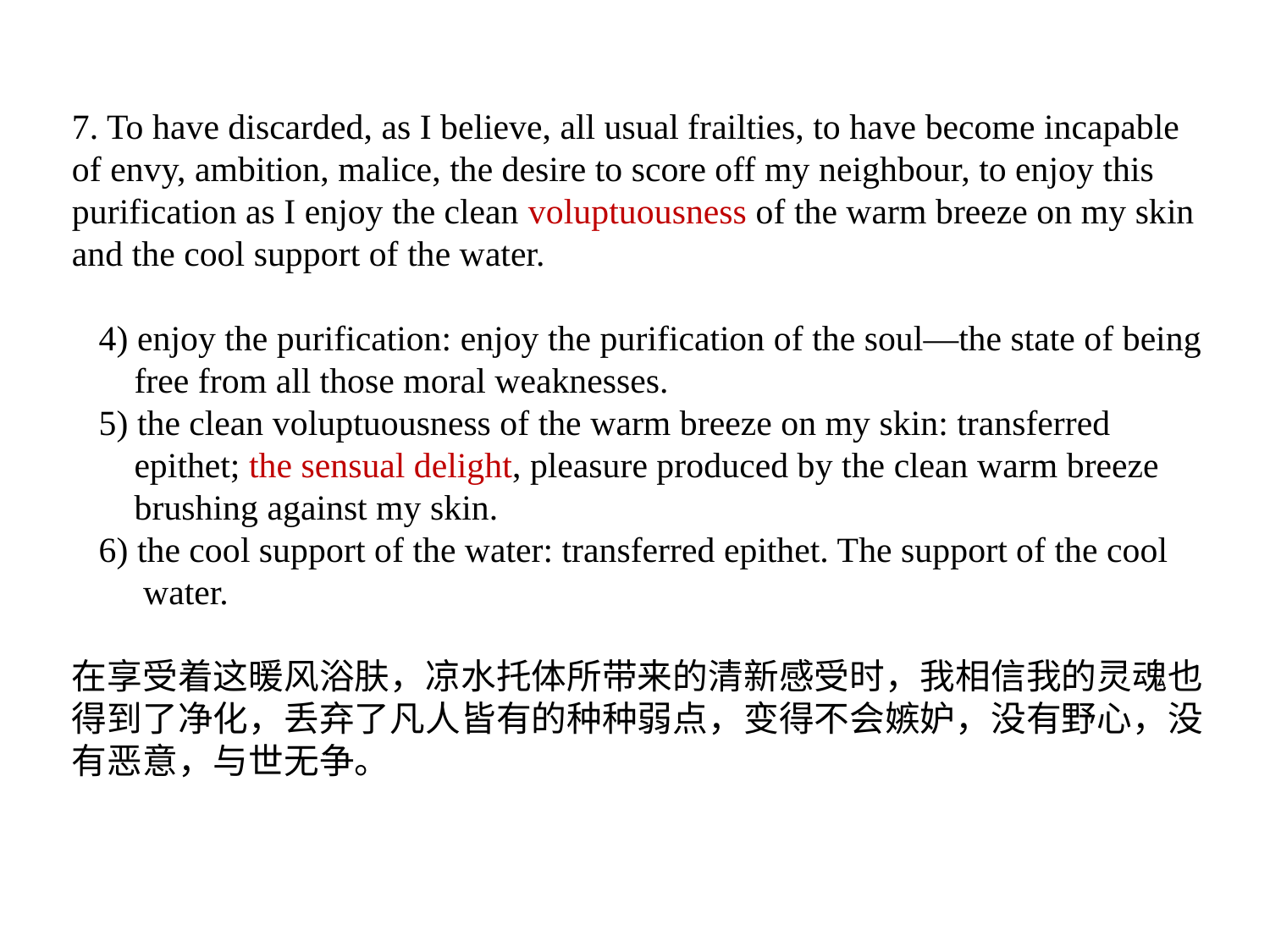

7. To have discarded, as I believe, all usual frailties, to have become incapable of envy, ambition, malice, the desire to score off my neighbour, to enjoy this purification as I enjoy the clean voluptuousness of the warm breeze on my skin and the cool support of the water.

   4) enjoy the purification: enjoy the purification of the soul—the state of being
       free from all those moral weaknesses.
   5) the clean voluptuousness of the warm breeze on my skin: transferred
       epithet; the sensual delight, pleasure produced by the clean warm breeze
       brushing against my skin.
   6) the cool support of the water: transferred epithet. The support of the cool
        water.

在享受着这暖风浴肤，凉水托体所带来的清新感受时，我相信我的灵魂也得到了净化，丢弃了凡人皆有的种种弱点，变得不会嫉妒，没有野心，没有恶意，与世无争。